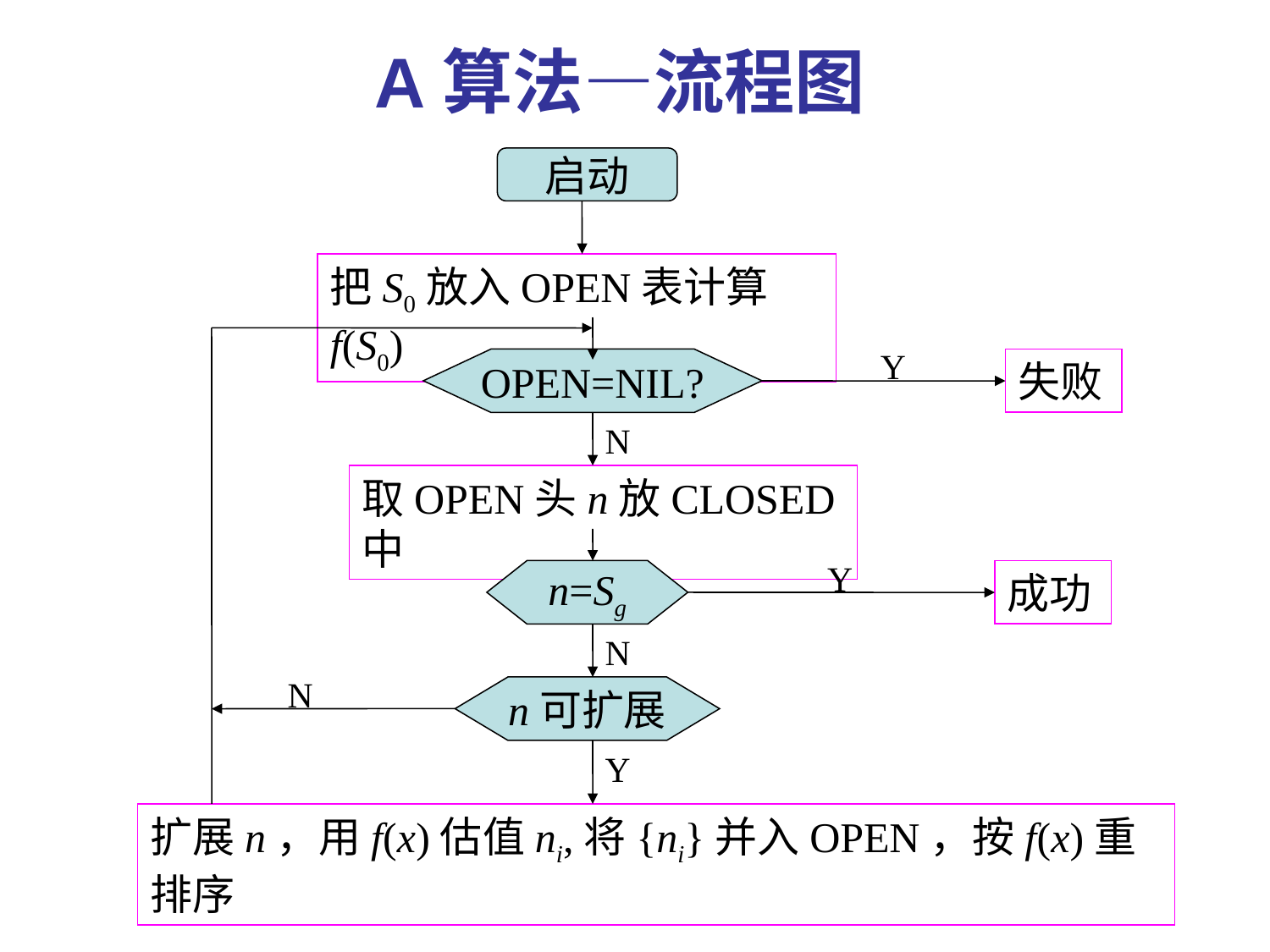

A算法—流程图
启动

把S0放入OPEN表计算f(S0)

Y
OPEN=NIL?
失败

N

取OPEN头n放CLOSED中

Y
n=Sg
成功

N

N
n可扩展

Y

扩展n，用f(x)估值ni,将{ni}并入OPEN，按f(x)重排序